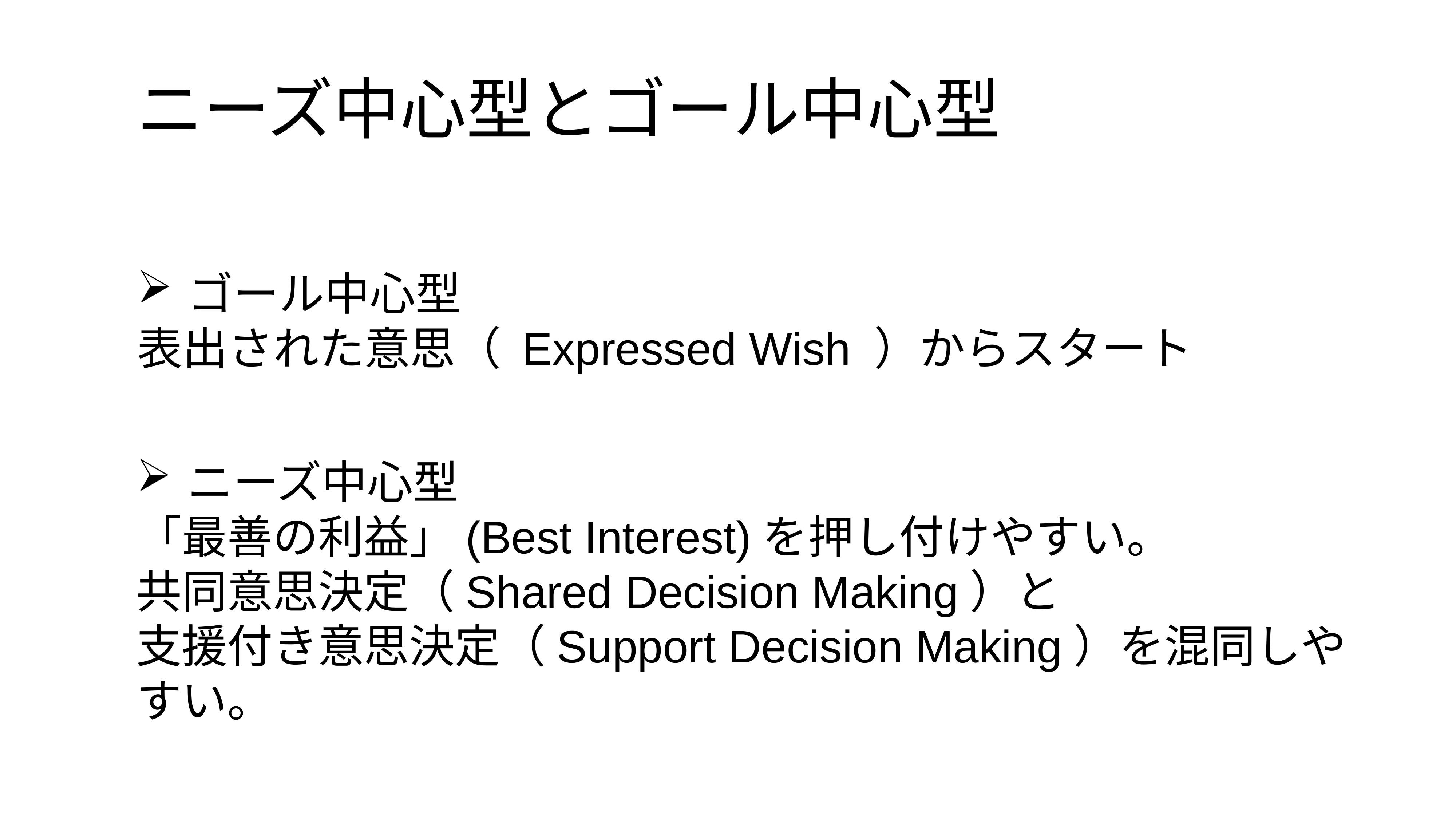

# ニーズ中心型とゴール中心型
ゴール中心型
表出された意思（ Expressed Wish ）からスタート
ニーズ中心型
「最善の利益」(Best Interest)を押し付けやすい。
共同意思決定（Shared Decision Making）と
支援付き意思決定（Support Decision Making）を混同しやすい。